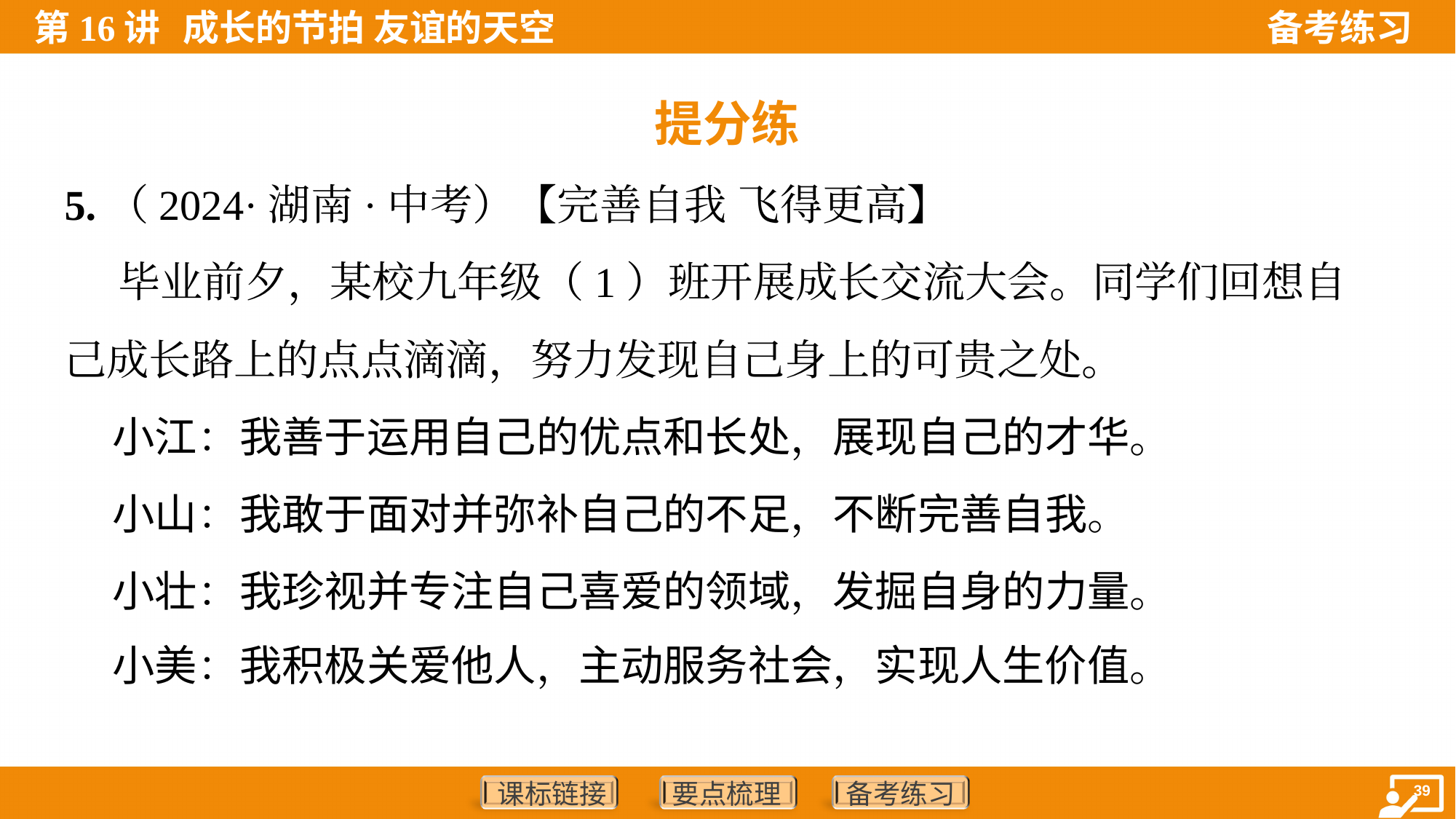

提分练
5.（2024·湖南·中考）【完善自我 飞得更高】
    毕业前夕，某校九年级（1）班开展成长交流大会。同学们回想自
己成长路上的点点滴滴，努力发现自己身上的可贵之处。
    小江：我善于运用自己的优点和长处，展现自己的才华。
    小山：我敢于面对并弥补自己的不足，不断完善自我。
    小壮：我珍视并专注自己喜爱的领域，发掘自身的力量。
    小美：我积极关爱他人，主动服务社会，实现人生价值。